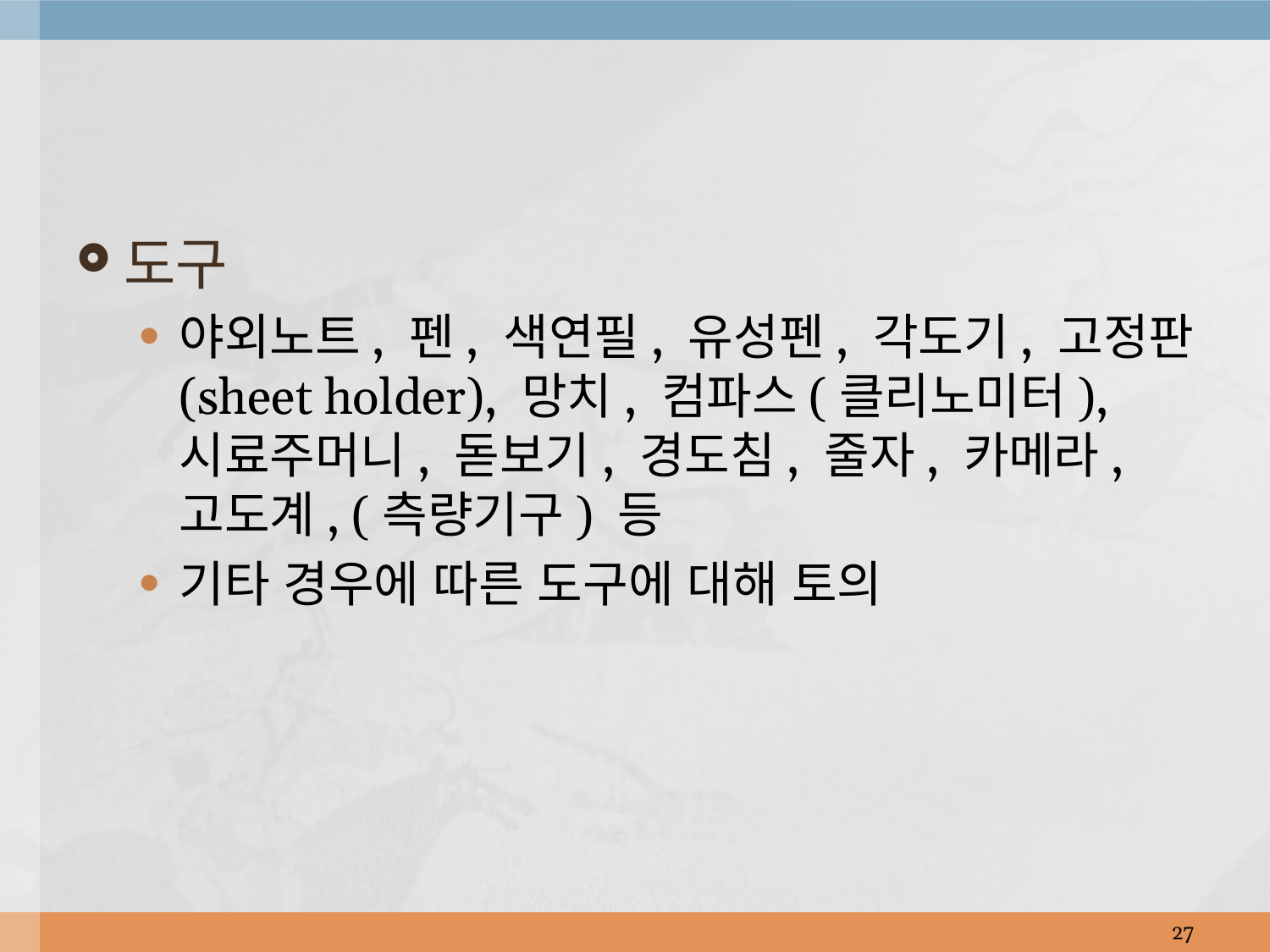

도구
야외노트, 펜, 색연필, 유성펜, 각도기, 고정판(sheet holder), 망치, 컴파스(클리노미터), 시료주머니, 돋보기, 경도침, 줄자, 카메라, 고도계, (측량기구) 등
기타 경우에 따른 도구에 대해 토의
27